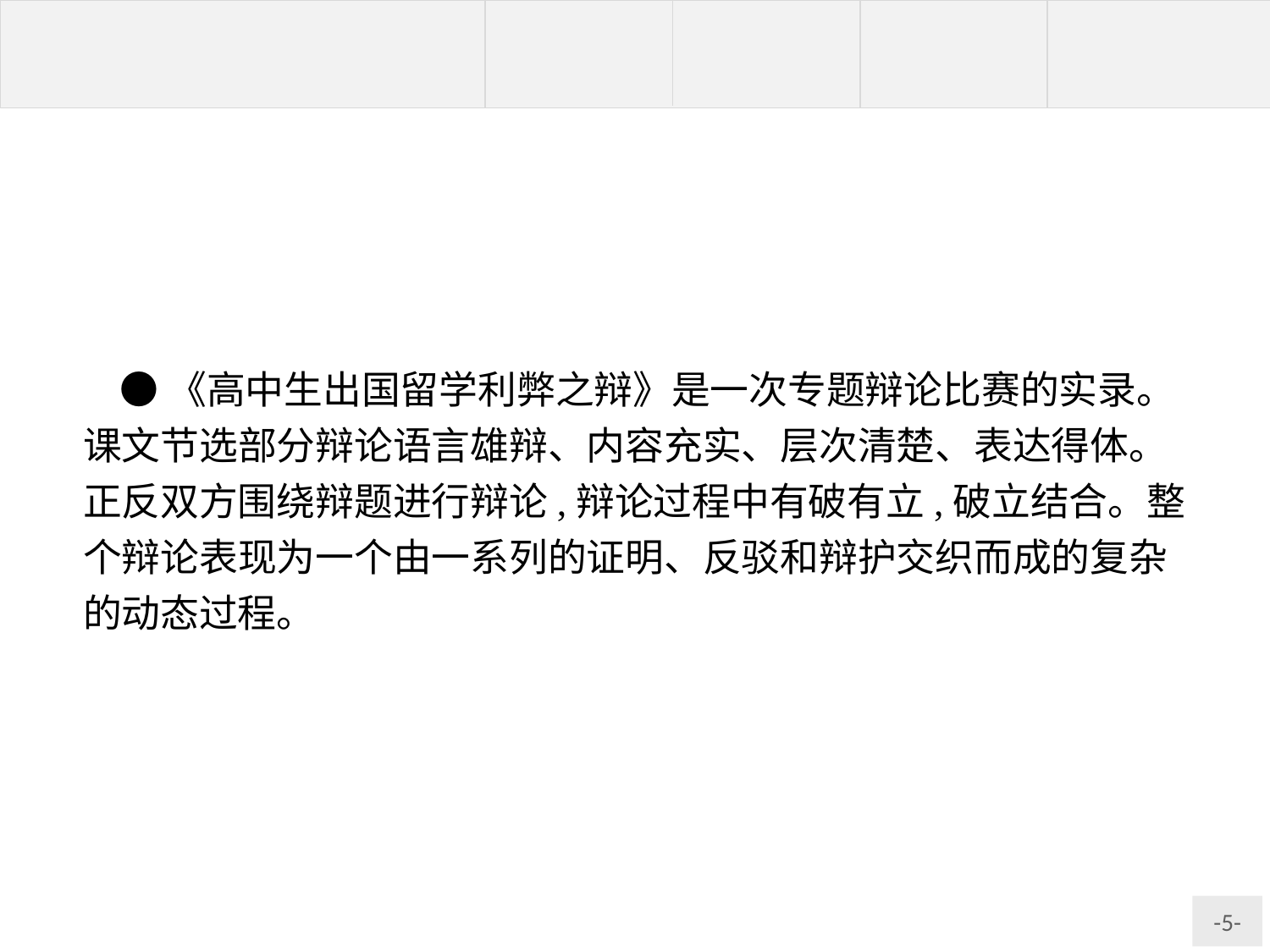

●《高中生出国留学利弊之辩》是一次专题辩论比赛的实录。课文节选部分辩论语言雄辩、内容充实、层次清楚、表达得体。正反双方围绕辩题进行辩论,辩论过程中有破有立,破立结合。整个辩论表现为一个由一系列的证明、反驳和辩护交织而成的复杂的动态过程。